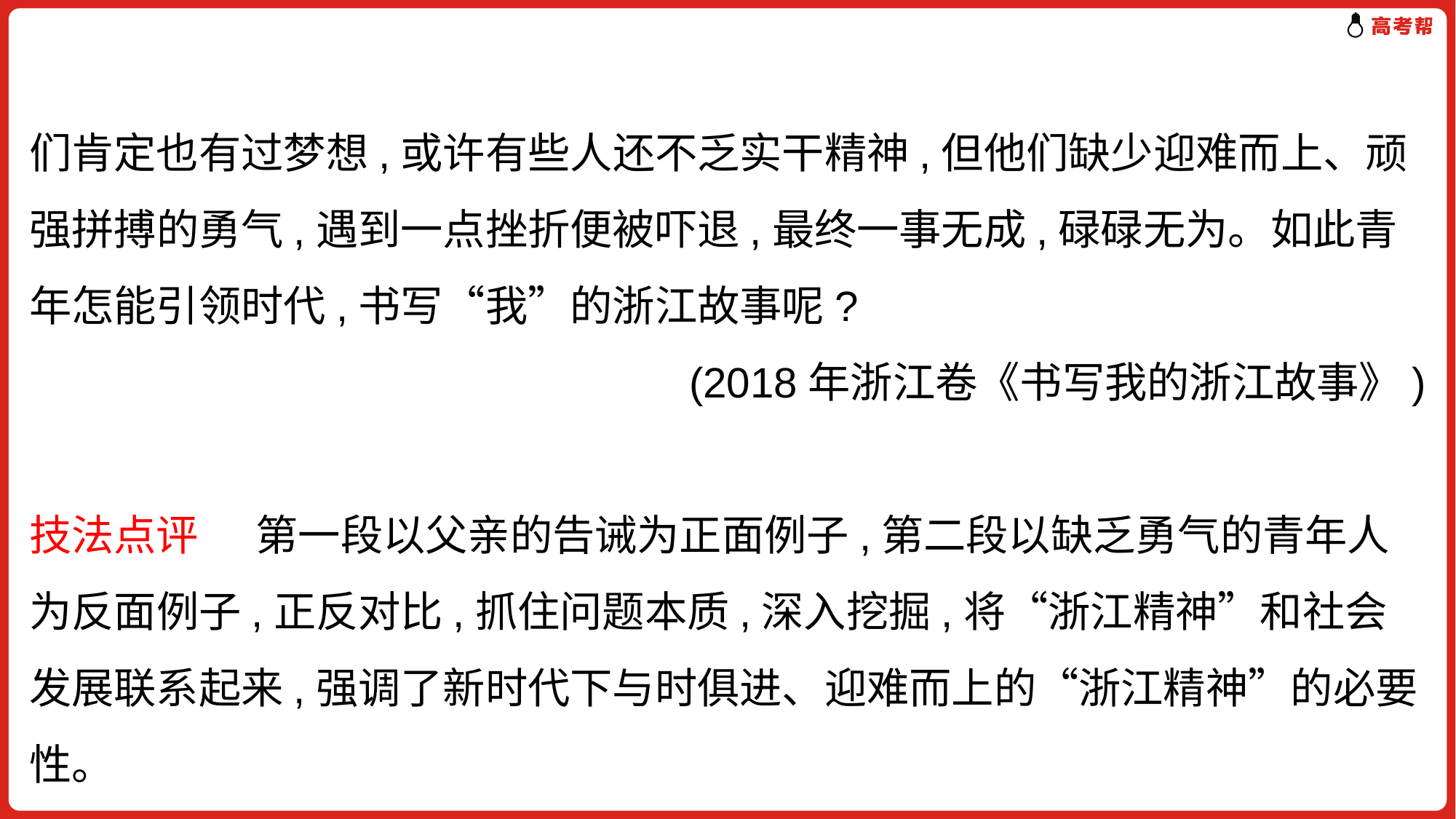

们肯定也有过梦想,或许有些人还不乏实干精神,但他们缺少迎难而上、顽强拼搏的勇气,遇到一点挫折便被吓退,最终一事无成,碌碌无为。如此青年怎能引领时代,书写“我”的浙江故事呢?
(2018年浙江卷《书写我的浙江故事》)

技法点评      第一段以父亲的告诫为正面例子,第二段以缺乏勇气的青年人为反面例子,正反对比,抓住问题本质,深入挖掘,将“浙江精神”和社会发展联系起来,强调了新时代下与时俱进、迎难而上的“浙江精神”的必要性。